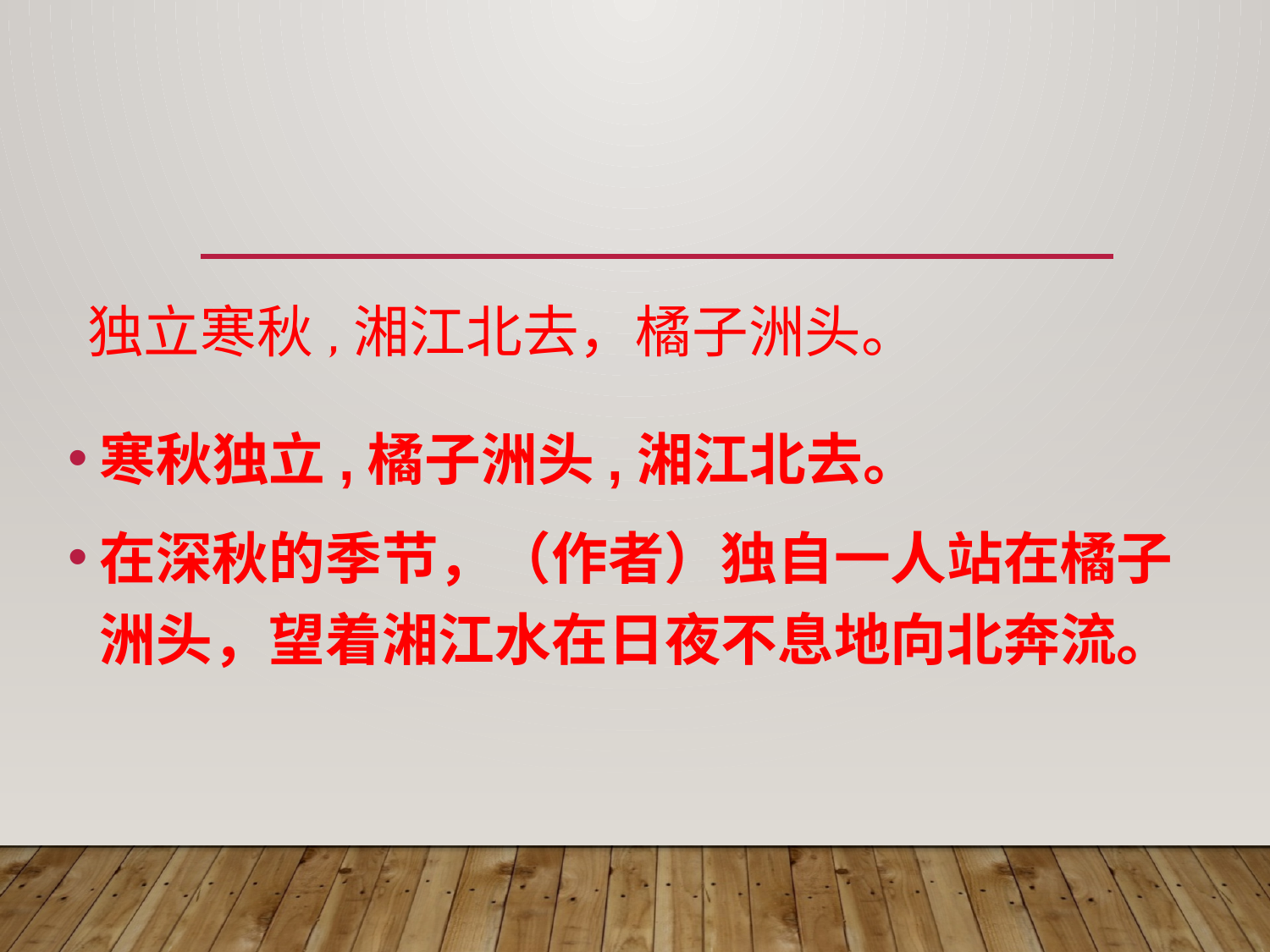

#
独立寒秋,湘江北去，橘子洲头。
寒秋独立,橘子洲头,湘江北去。
在深秋的季节，（作者）独自一人站在橘子洲头，望着湘江水在日夜不息地向北奔流。